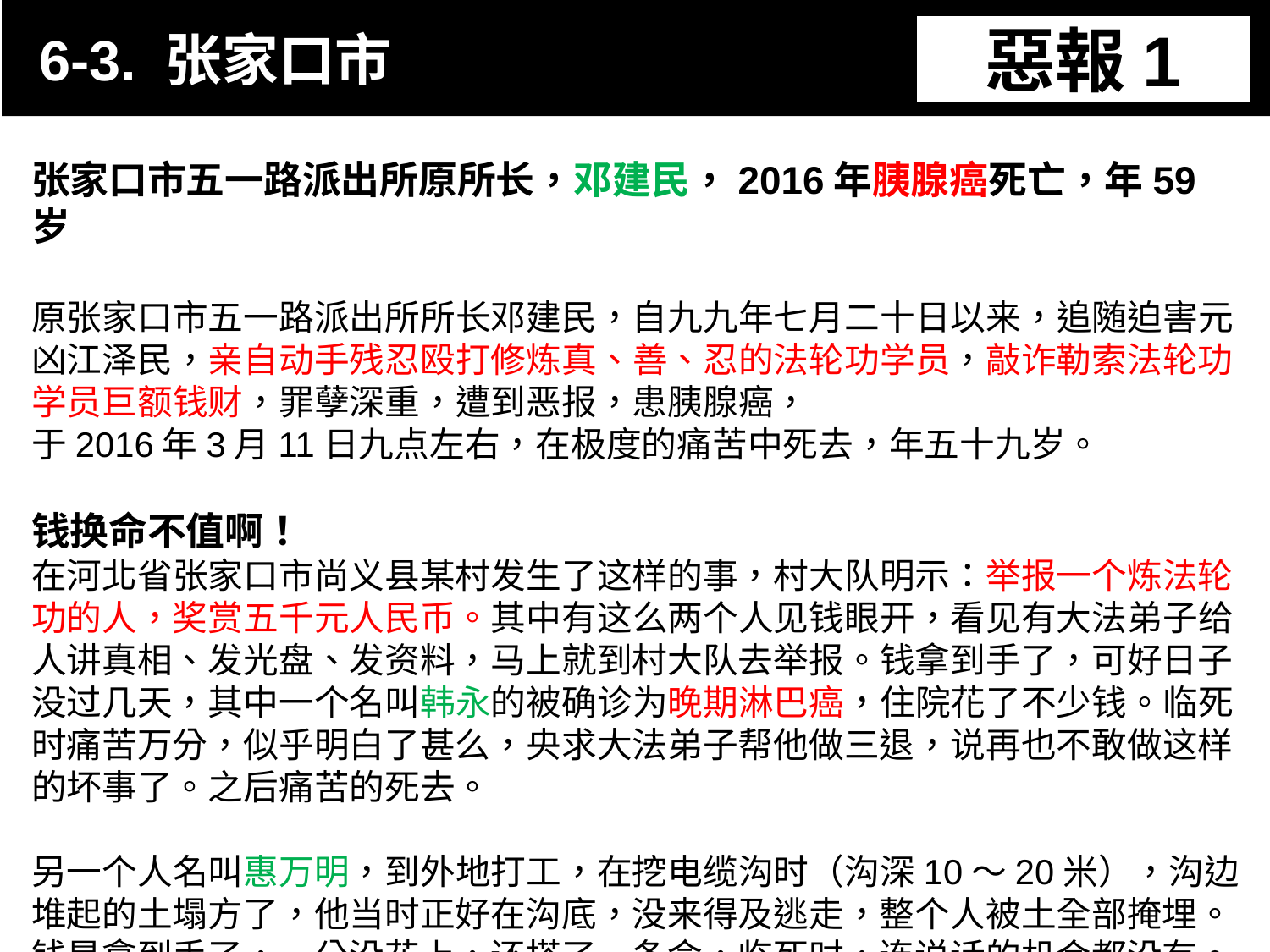

6-3. 张家口市
惡報1

11-3. XX市官員惡報實例
张家口市五一路派出所原所长，邓建民，2016年胰腺癌死亡，年59岁

原张家口市五一路派出所所长邓建民，自九九年七月二十日以来，追随迫害元凶江泽民，亲自动手残忍殴打修炼真、善、忍的法轮功学员，敲诈勒索法轮功学员巨额钱财，罪孽深重，遭到恶报，患胰腺癌，
于2016年3月11日九点左右，在极度的痛苦中死去，年五十九岁。

钱换命不值啊！
在河北省张家口市尚义县某村发生了这样的事，村大队明示：举报一个炼法轮功的人，奖赏五千元人民币。其中有这么两个人见钱眼开，看见有大法弟子给人讲真相、发光盘、发资料，马上就到村大队去举报。钱拿到手了，可好日子没过几天，其中一个名叫韩永的被确诊为晚期淋巴癌，住院花了不少钱。临死时痛苦万分，似乎明白了甚么，央求大法弟子帮他做三退，说再也不敢做这样的坏事了。之后痛苦的死去。

另一个人名叫惠万明，到外地打工，在挖电缆沟时（沟深10～20米），沟边堆起的土塌方了，他当时正好在沟底，没来得及逃走，整个人被土全部掩埋。
钱是拿到手了，一分没花上，还搭了一条命，临死时，连说话的机会都没有。